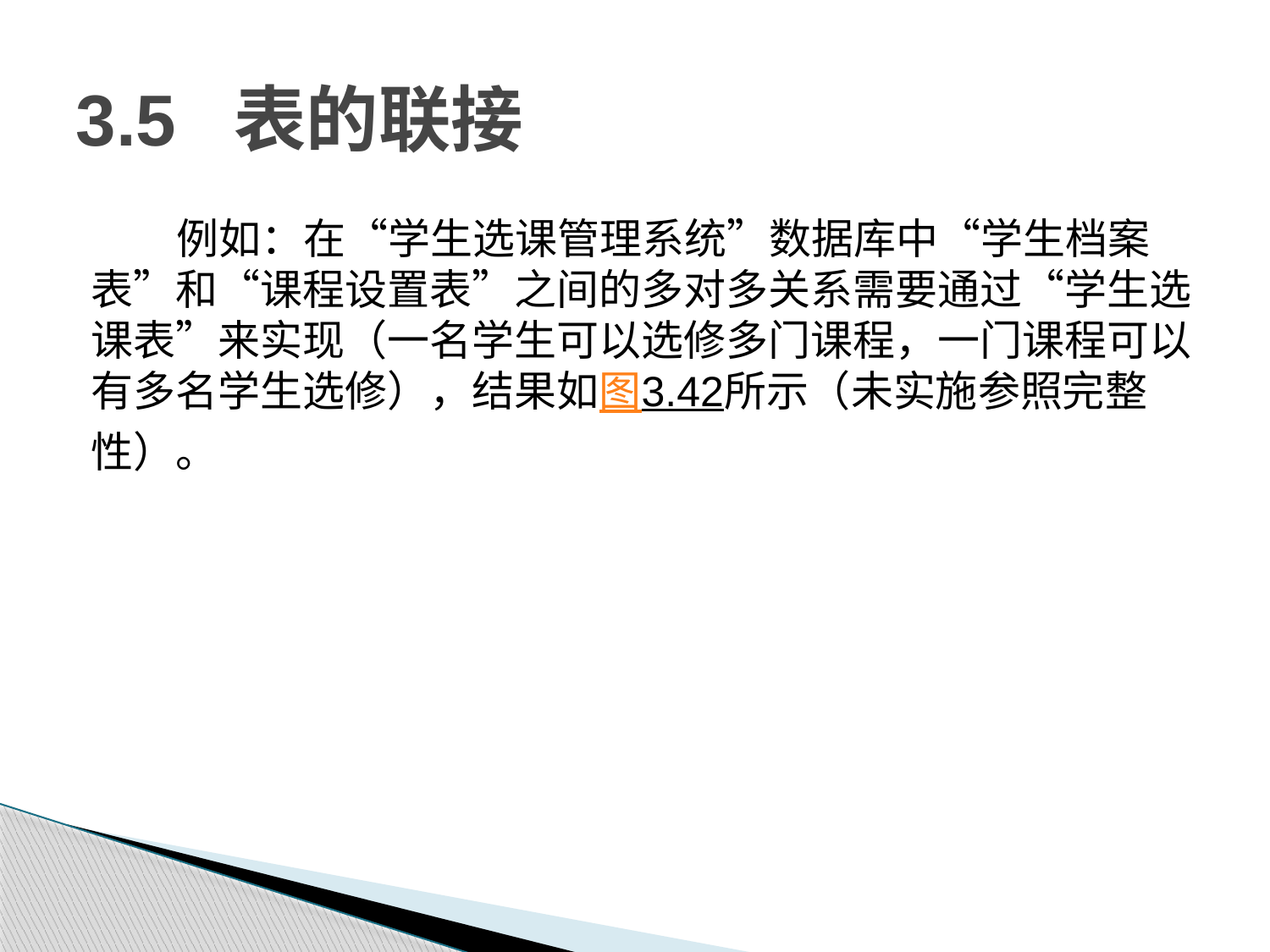

# 3.5  表的联接
例如：在“学生选课管理系统”数据库中“学生档案表”和“课程设置表”之间的多对多关系需要通过“学生选课表”来实现（一名学生可以选修多门课程，一门课程可以有多名学生选修），结果如图3.42所示（未实施参照完整性）。